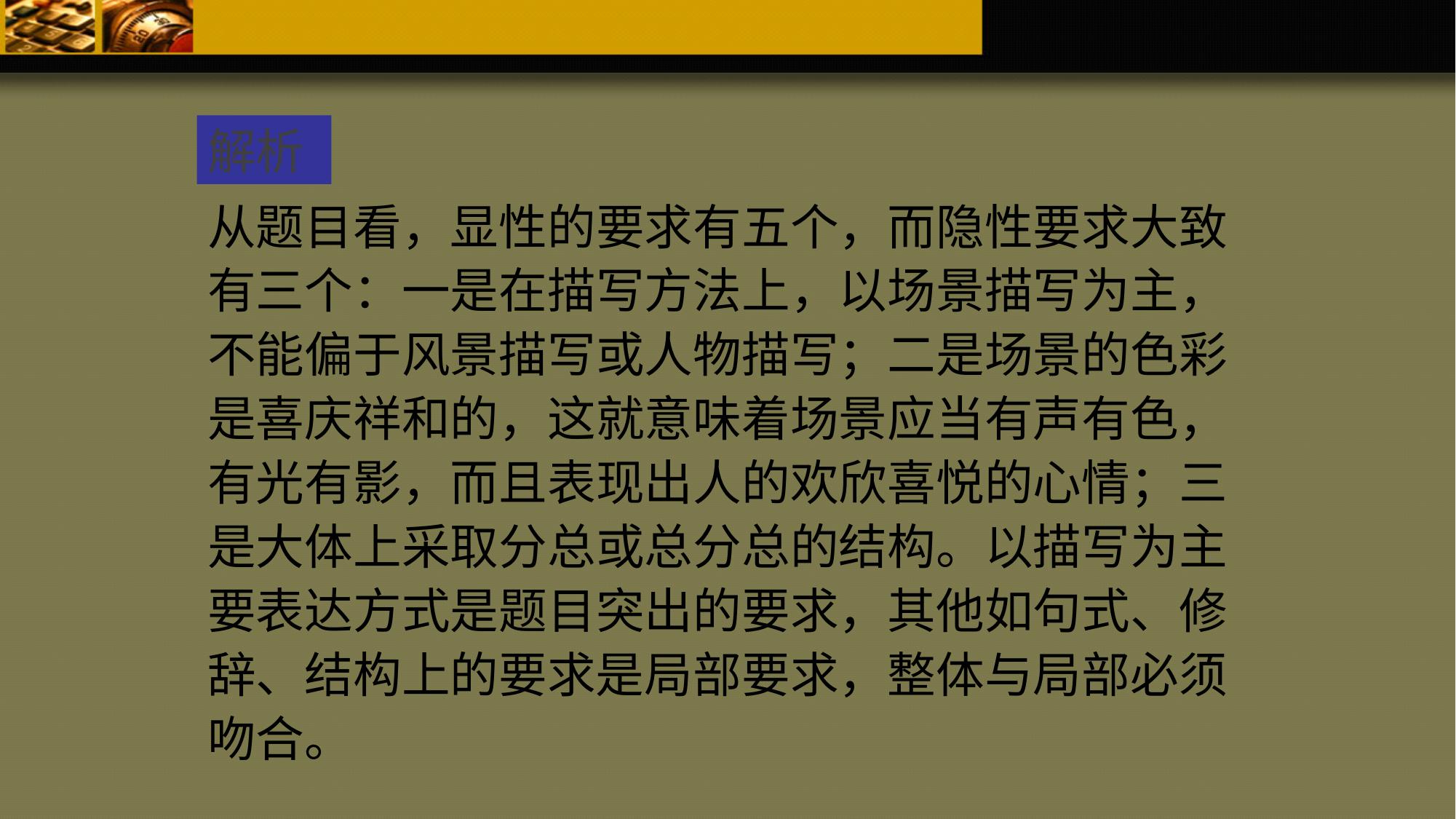

解析
从题目看，显性的要求有五个，而隐性要求大致有三个：一是在描写方法上，以场景描写为主，不能偏于风景描写或人物描写；二是场景的色彩是喜庆祥和的，这就意味着场景应当有声有色，有光有影，而且表现出人的欢欣喜悦的心情；三是大体上采取分总或总分总的结构。以描写为主要表达方式是题目突出的要求，其他如句式、修辞、结构上的要求是局部要求，整体与局部必须吻合。